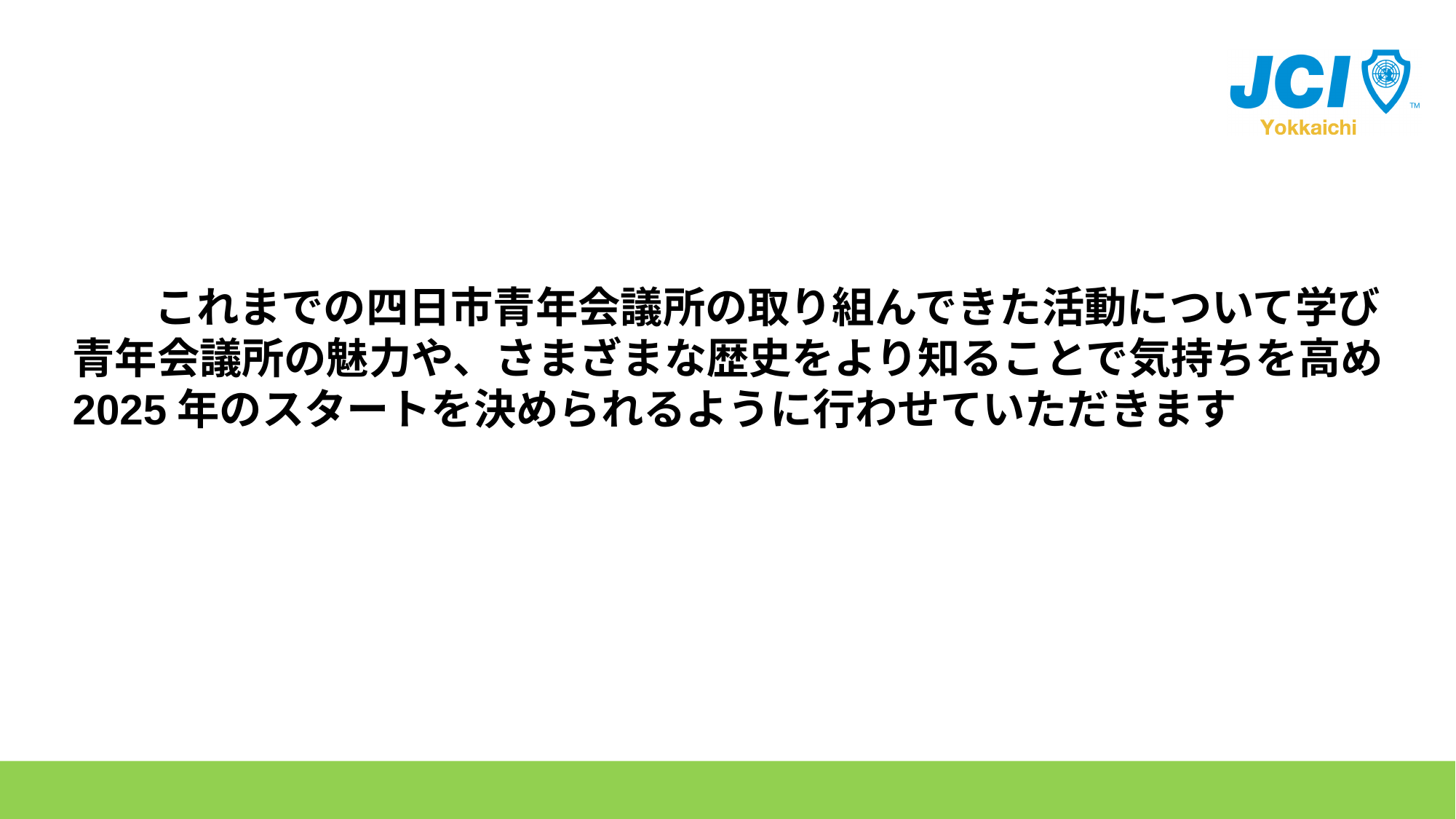

これまでの四日市青年会議所の取り組んできた活動について学び
青年会議所の魅力や、さまざまな歴史をより知ることで気持ちを高め
2025年のスタートを決められるように行わせていただきます